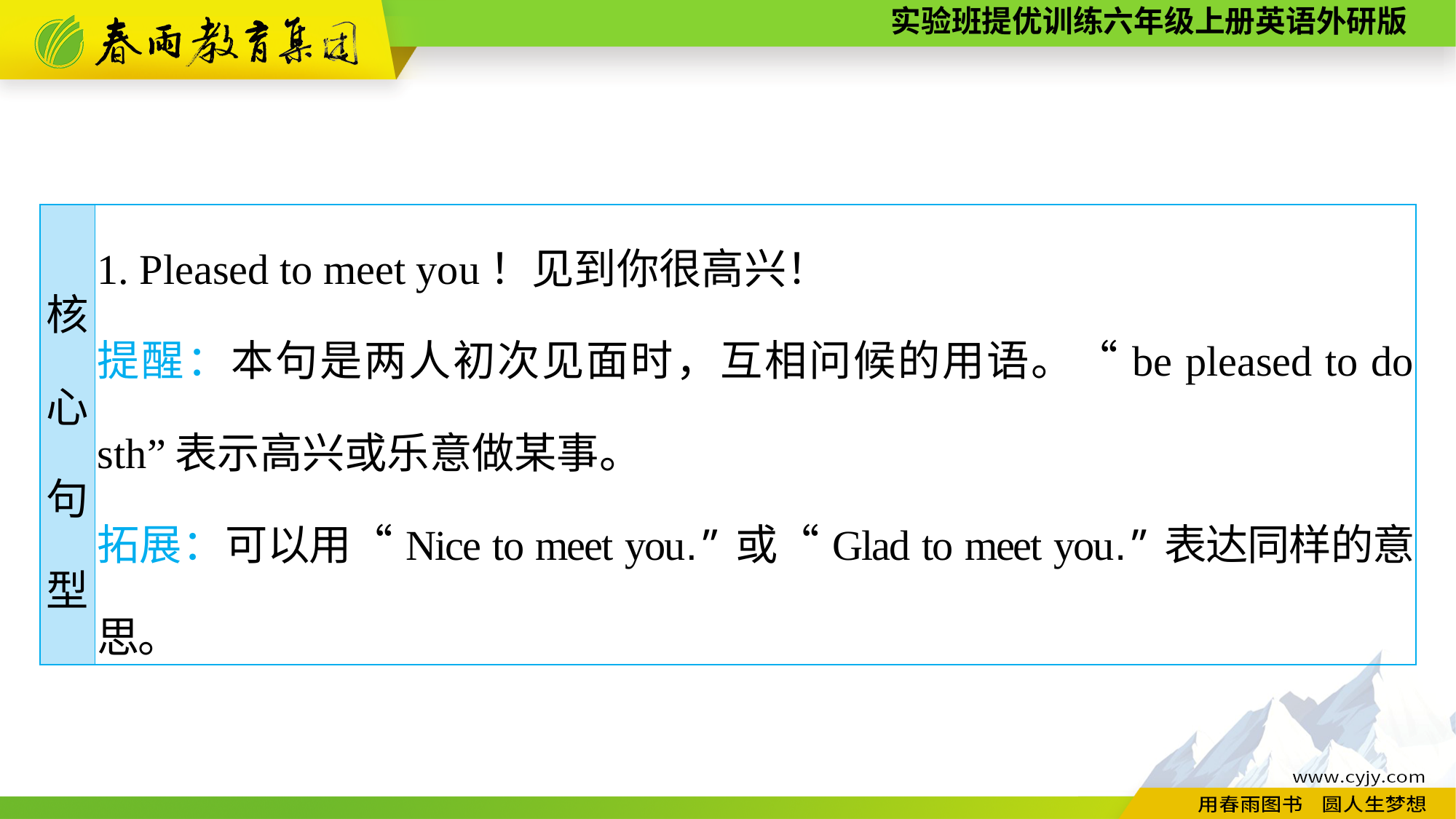

| 核 心 句 型 | 1. Pleased to meet you！见到你很高兴！ 提醒：本句是两人初次见面时，互相问候的用语。“be pleased to do sth”表示高兴或乐意做某事。 拓展：可以用“Nice to meet you.”或“Glad to meet you.”表达同样的意思。 |
| --- | --- |